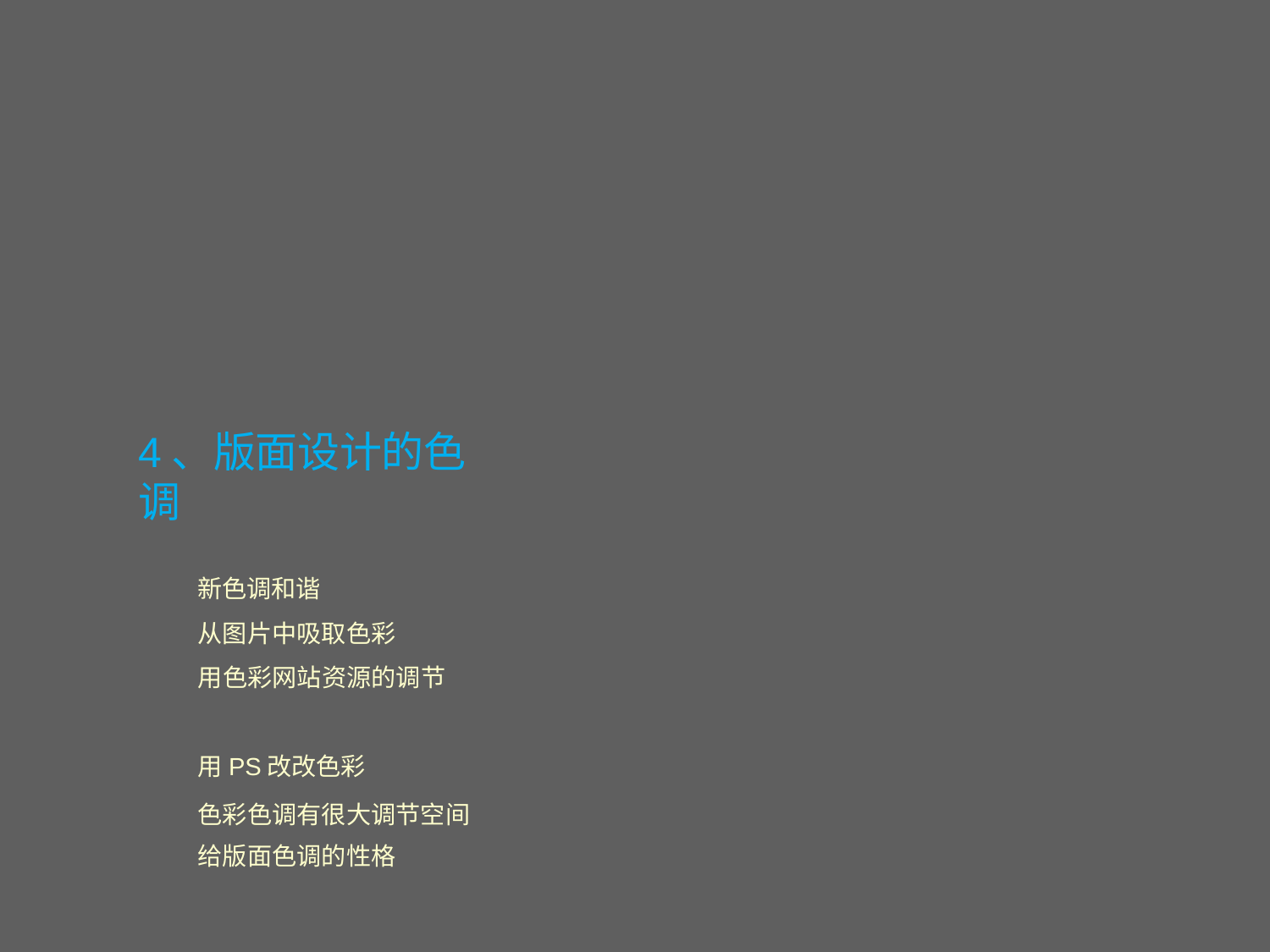

4、版面设计的色调

新色调和谐
从图片中吸取色彩
用色彩网站资源的调节

用PS改改色彩
色彩色调有很大调节空间     给版面色调的性格